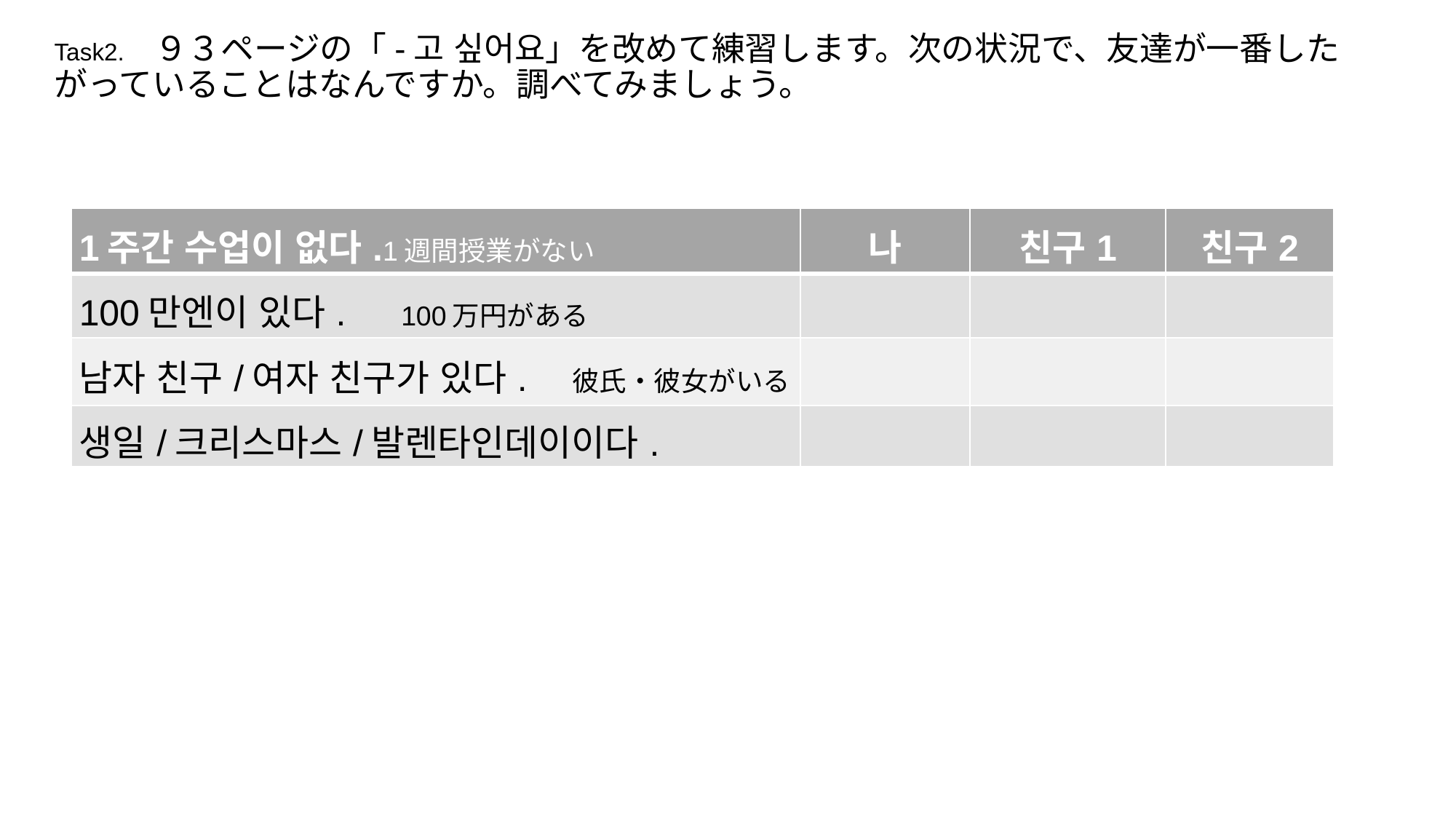

# Task2.　９３ページの「-고 싶어요」を改めて練習します。次の状況で、友達が一番したがっていることはなんですか。調べてみましょう。

| 1주간 수업이 없다.1週間授業がない | 나 | 친구1 | 친구2 |
| --- | --- | --- | --- |
| 100만엔이 있다.　100万円がある |  |  |  |
| 남자 친구/여자 친구가 있다.　彼氏・彼女がいる |  |  |  |
| 생일/크리스마스/발렌타인데이이다. |  |  |  |